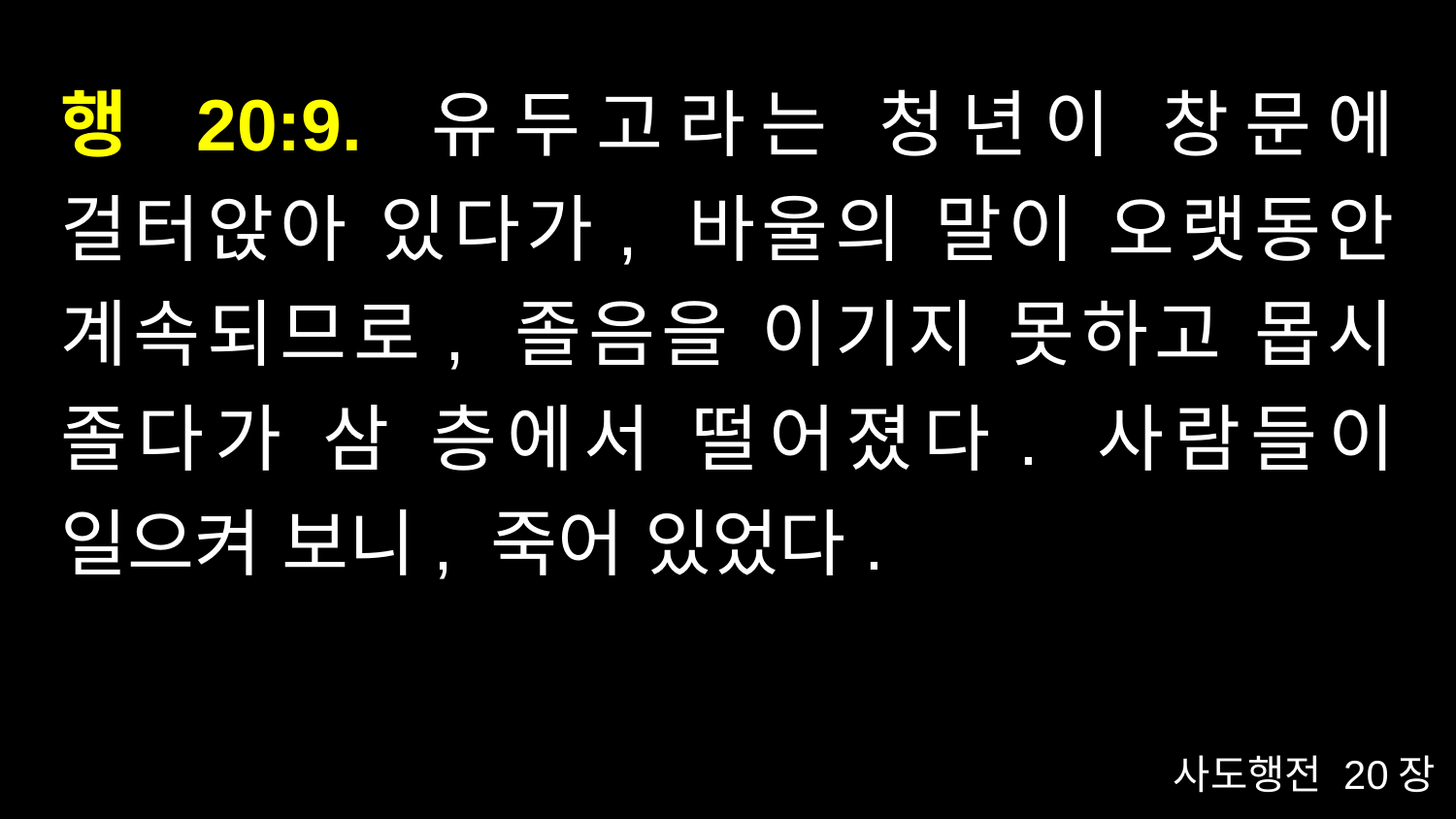

# 행 20:9. 유두고라는 청년이 창문에 걸터앉아 있다가, 바울의 말이 오랫동안 계속되므로, 졸음을 이기지 못하고 몹시 졸다가 삼 층에서 떨어졌다. 사람들이 일으켜 보니, 죽어 있었다.
사도행전 20장